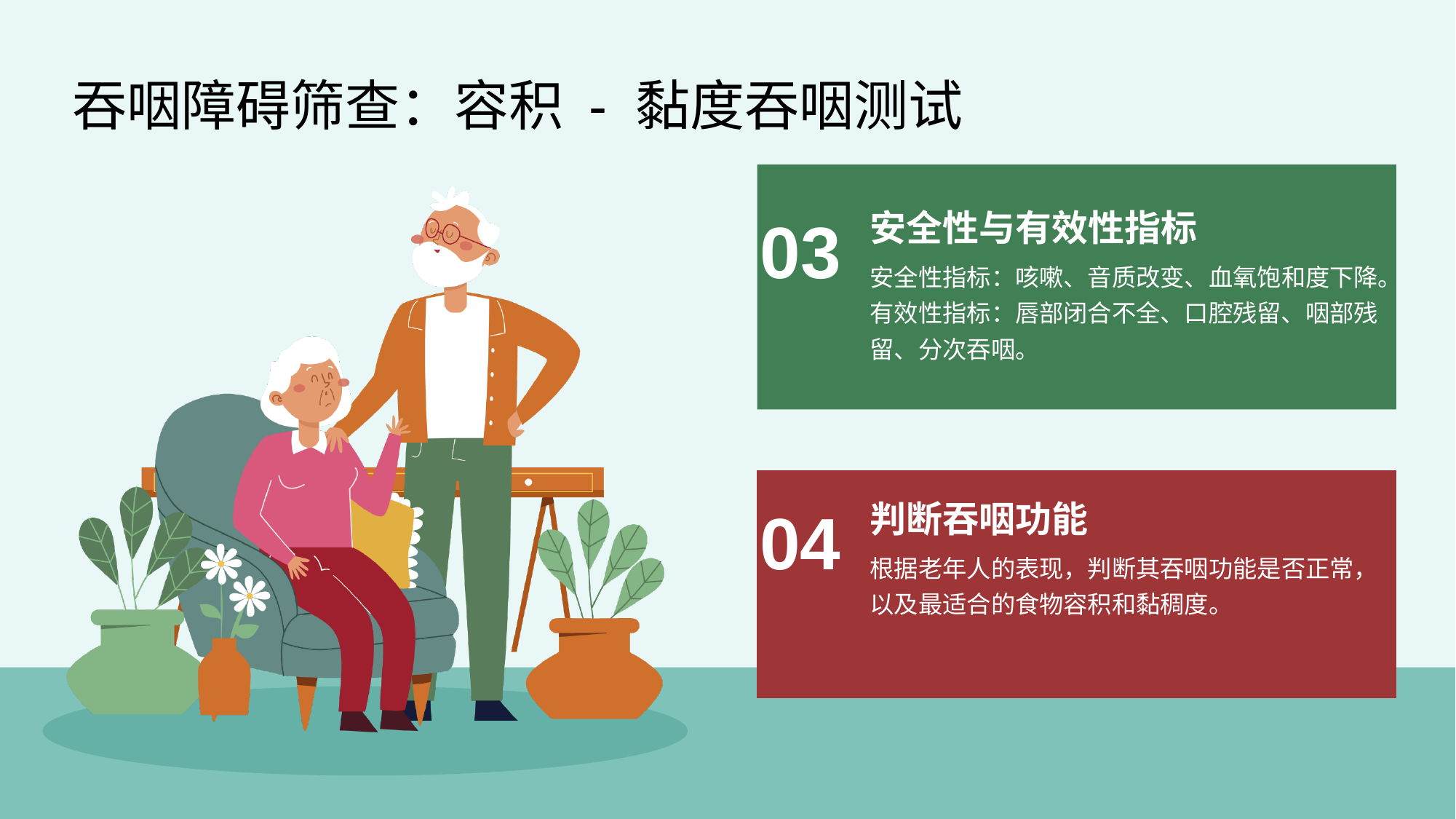

吞咽障碍筛查：容积 - 黏度吞咽测试

安全性与有效性指标
03
安全性指标：咳嗽、音质改变、血氧饱和度下降。有效性指标：唇部闭合不全、口腔残留、咽部残留、分次吞咽。

判断吞咽功能
04
根据老年人的表现，判断其吞咽功能是否正常，以及最适合的食物容积和黏稠度。